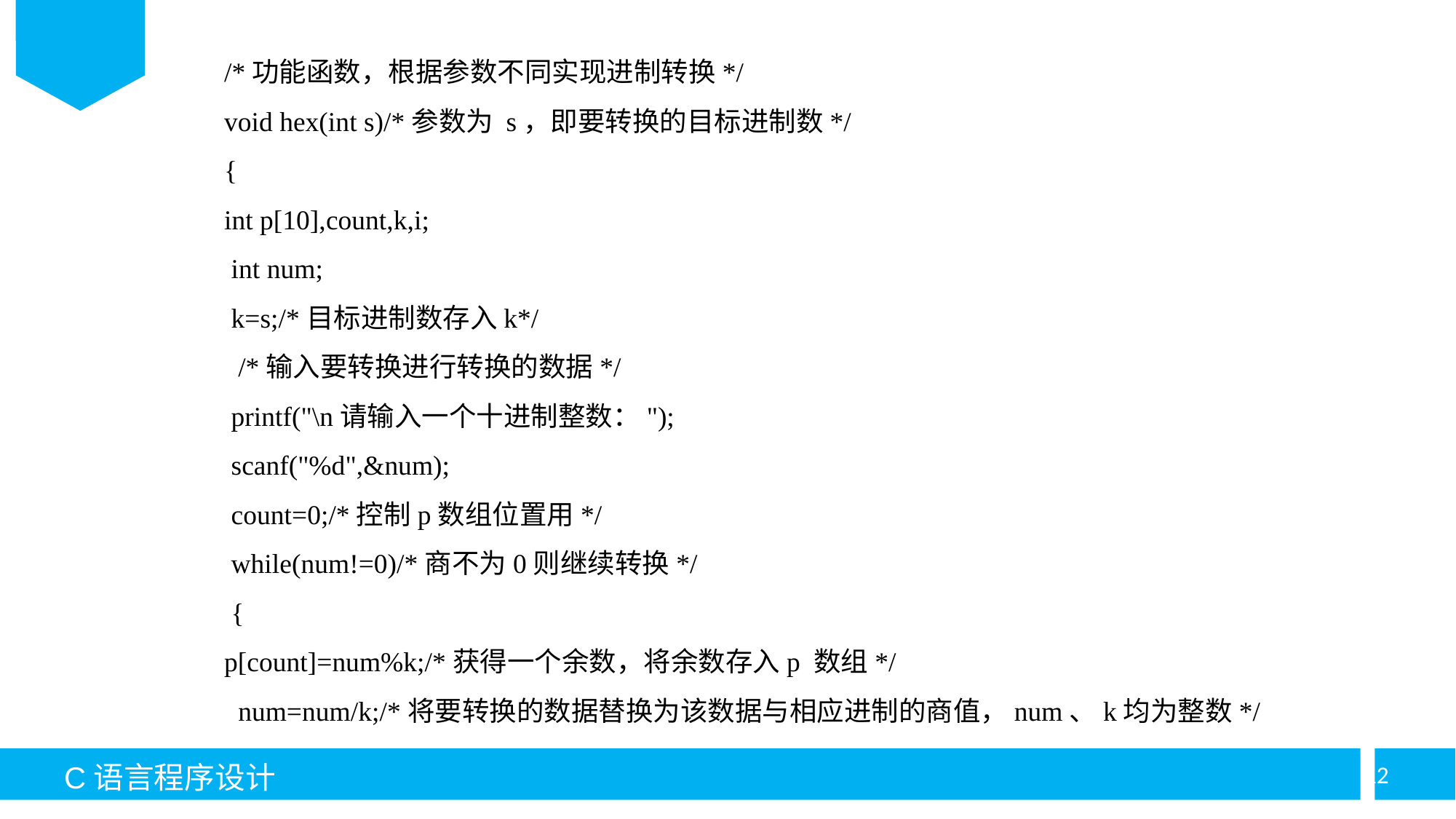

/*功能函数，根据参数不同实现进制转换*/
void hex(int s)/*参数为 s，即要转换的目标进制数*/
{
int p[10],count,k,i;
 int num;
 k=s;/*目标进制数存入k*/
  /*输入要转换进行转换的数据*/
 printf("\n请输入一个十进制整数：");
 scanf("%d",&num);
 count=0;/*控制p数组位置用*/
 while(num!=0)/*商不为0则继续转换*/
 {
p[count]=num%k;/*获得一个余数，将余数存入p 数组*/
  num=num/k;/*将要转换的数据替换为该数据与相应进制的商值，num、k均为整数*/